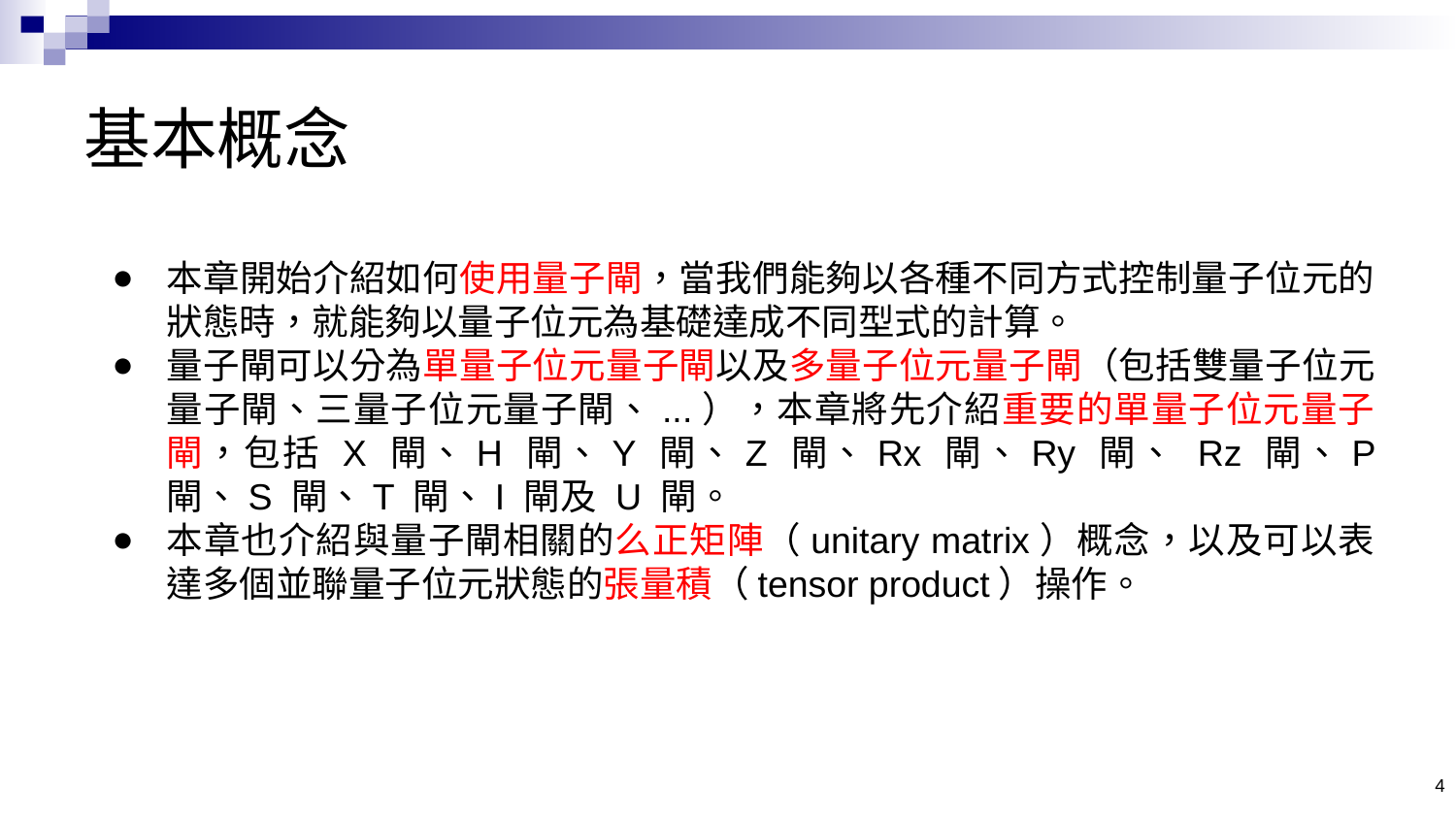

# 基本概念
本章開始介紹如何使用量子閘，當我們能夠以各種不同方式控制量子位元的狀態時，就能夠以量子位元為基礎達成不同型式的計算。
量子閘可以分為單量子位元量子閘以及多量子位元量子閘（包括雙量子位元量子閘、三量子位元量子閘、...），本章將先介紹重要的單量子位元量子閘，包括 X 閘、H 閘、Y 閘、Z 閘、Rx 閘、Ry 閘、 Rz 閘、P 閘、S 閘、T 閘、I 閘及 U 閘。
本章也介紹與量子閘相關的么正矩陣（unitary matrix）概念，以及可以表達多個並聯量子位元狀態的張量積（tensor product）操作。
4